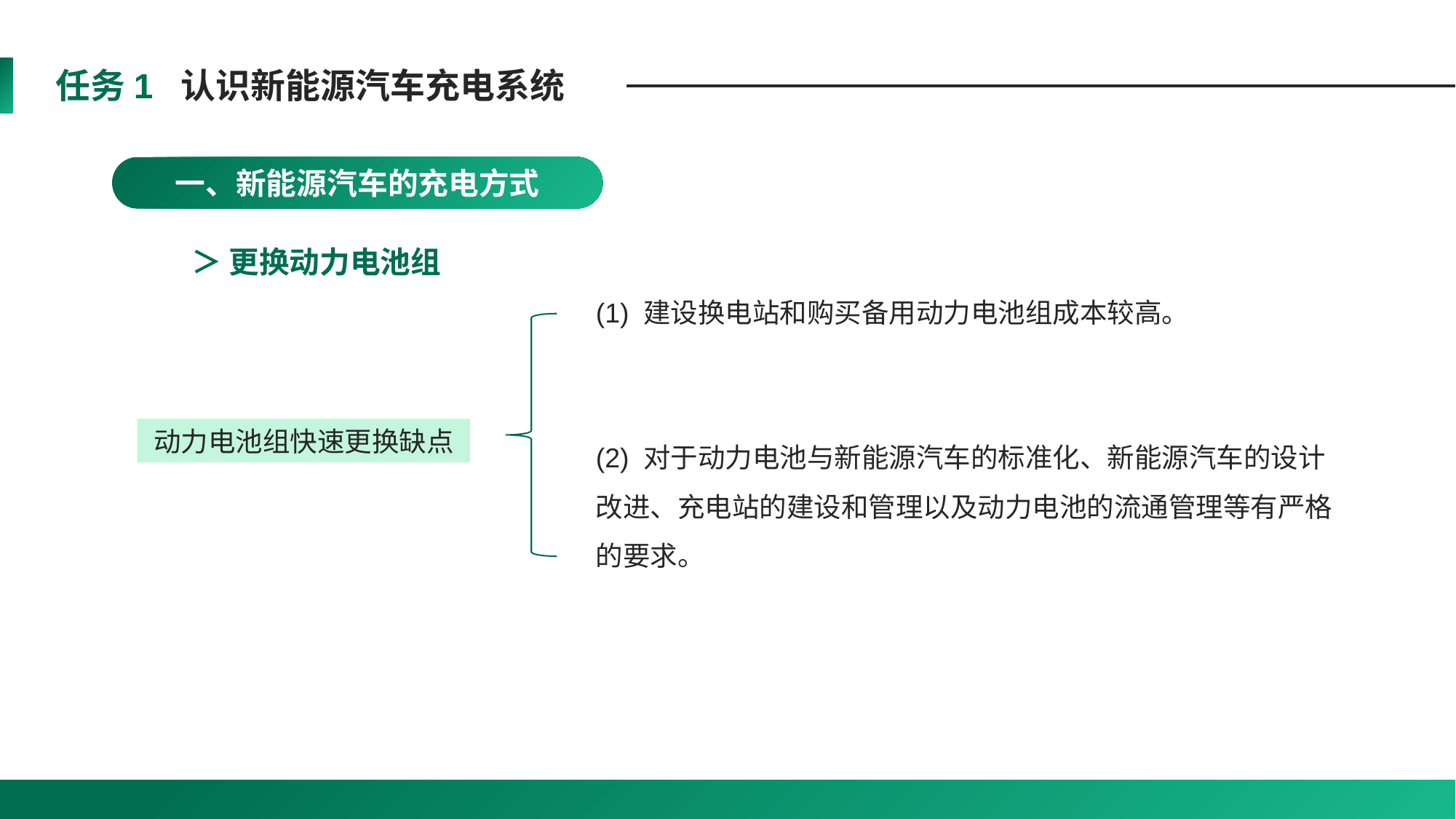

任务1  认识新能源汽车充电系统
一、新能源汽车的充电方式
＞ 更换动力电池组
(1) 建设换电站和购买备用动力电池组成本较高。

动力电池组快速更换缺点
(2) 对于动力电池与新能源汽车的标准化、新能源汽车的设计改进、充电站的建设和管理以及动力电池的流通管理等有严格的要求。